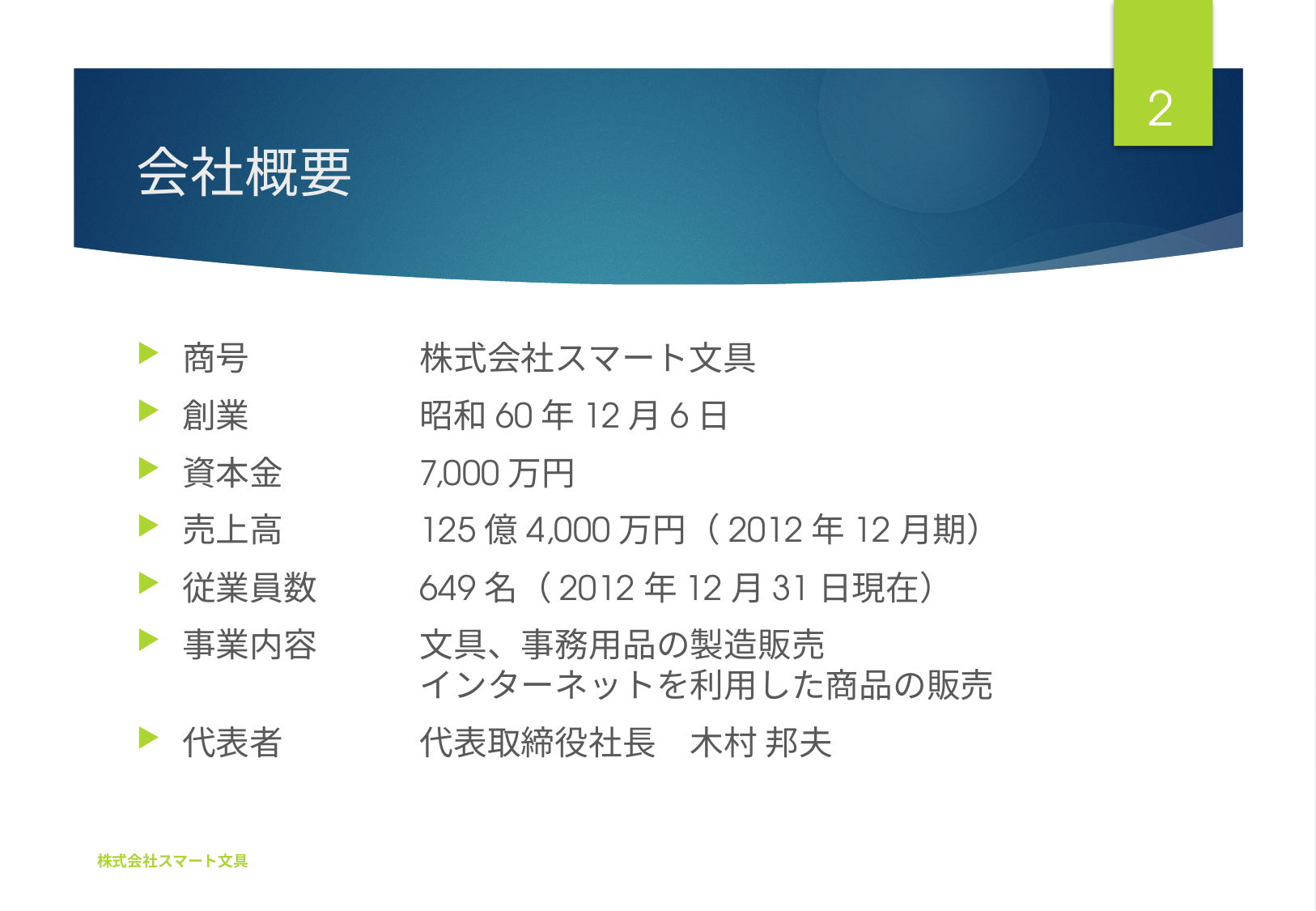

2
# 会社概要
商号	株式会社スマート文具
創業	昭和60年12月6日
資本金	7,000万円
売上高	125億4,000万円（2012年12月期）
従業員数	649名（2012年12月31日現在）
事業内容	文具、事務用品の製造販売
	インターネットを利用した商品の販売
代表者	代表取締役社長　木村 邦夫
株式会社スマート文具